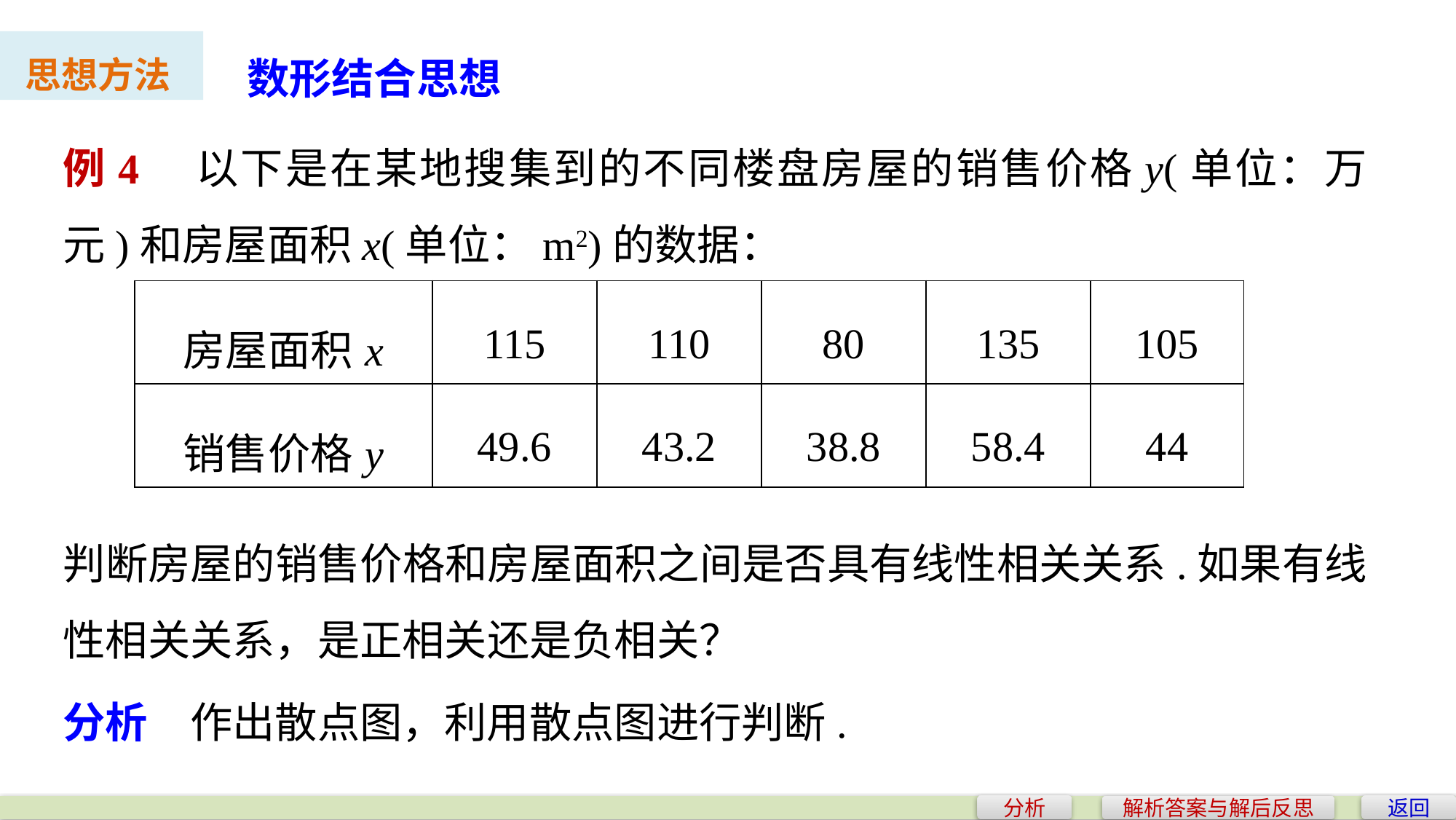

数形结合思想

思想方法
例4　以下是在某地搜集到的不同楼盘房屋的销售价格y(单位：万元)和房屋面积x(单位：m2)的数据：
| 房屋面积x | 115 | 110 | 80 | 135 | 105 |
| --- | --- | --- | --- | --- | --- |
| 销售价格y | 49.6 | 43.2 | 38.8 | 58.4 | 44 |
判断房屋的销售价格和房屋面积之间是否具有线性相关关系.如果有线性相关关系，是正相关还是负相关？
分析　作出散点图，利用散点图进行判断.
分析
返回
解析答案与解后反思